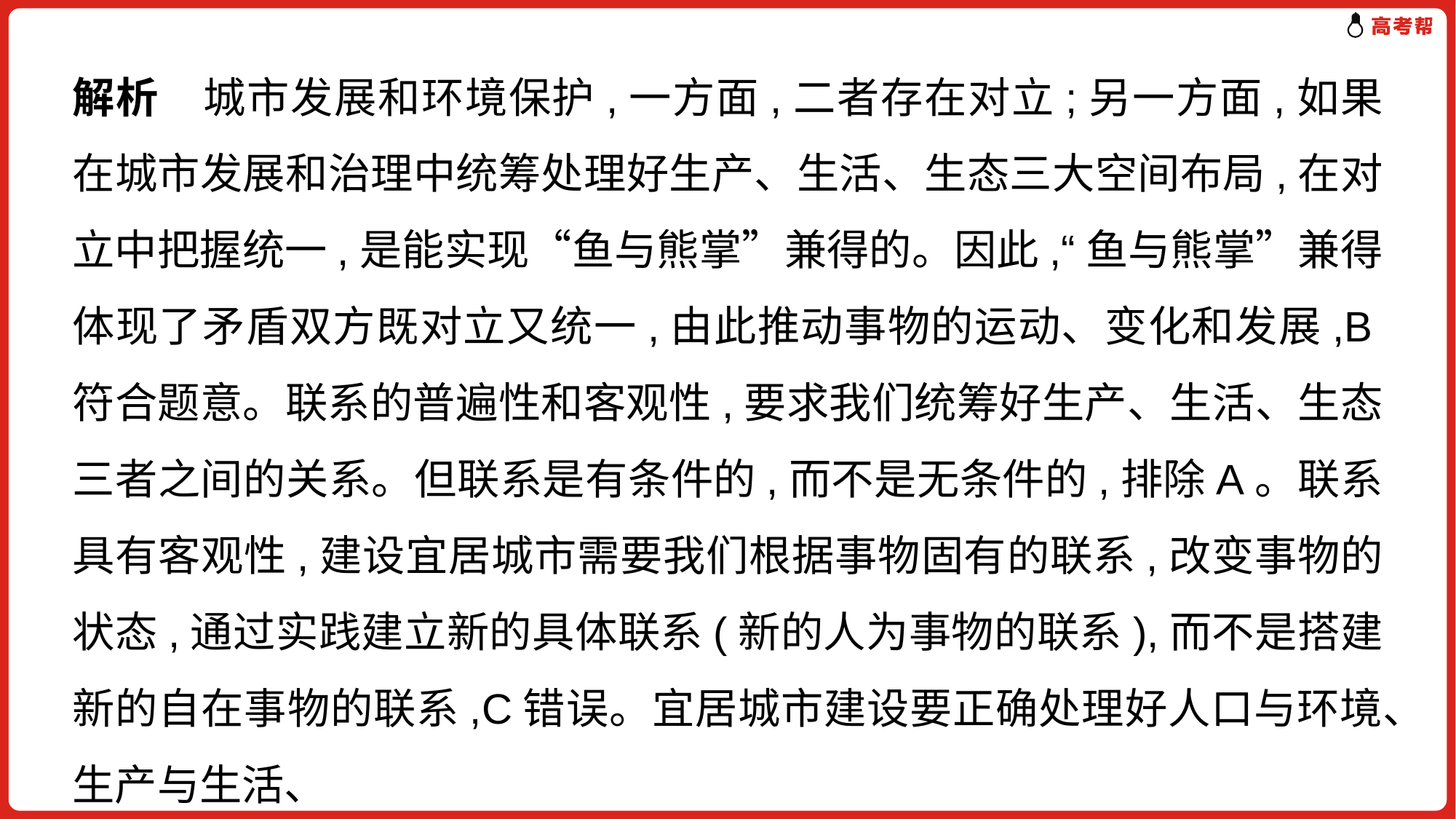

解析    城市发展和环境保护,一方面,二者存在对立;另一方面,如果在城市发展和治理中统筹处理好生产、生活、生态三大空间布局,在对立中把握统一,是能实现“鱼与熊掌”兼得的。因此,“鱼与熊掌”兼得体现了矛盾双方既对立又统一,由此推动事物的运动、变化和发展,B符合题意。联系的普遍性和客观性,要求我们统筹好生产、生活、生态三者之间的关系。但联系是有条件的,而不是无条件的,排除A。联系具有客观性,建设宜居城市需要我们根据事物固有的联系,改变事物的状态,通过实践建立新的具体联系(新的人为事物的联系),而不是搭建新的自在事物的联系,C错误。宜居城市建设要正确处理好人口与环境、生产与生活、